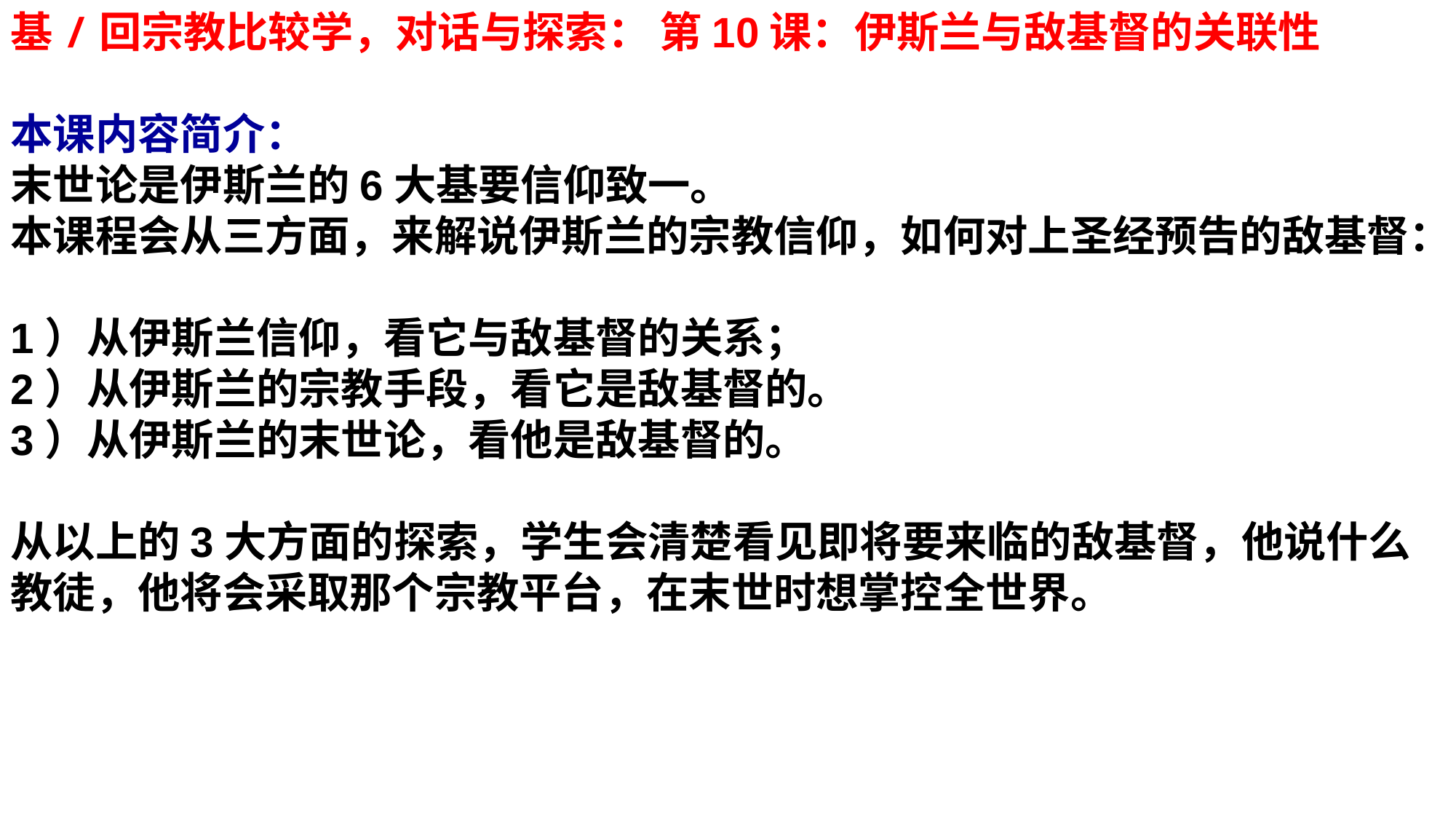

基/回宗教比较学，对话与探索： 第10课：伊斯兰与敌基督的关联性

本课内容简介：
末世论是伊斯兰的6大基要信仰致一。
本课程会从三方面，来解说伊斯兰的宗教信仰，如何对上圣经预告的敌基督：

1）从伊斯兰信仰，看它与敌基督的关系；
2）从伊斯兰的宗教手段，看它是敌基督的。
3）从伊斯兰的末世论，看他是敌基督的。

从以上的3大方面的探索，学生会清楚看见即将要来临的敌基督，他说什么教徒，他将会采取那个宗教平台，在末世时想掌控全世界。